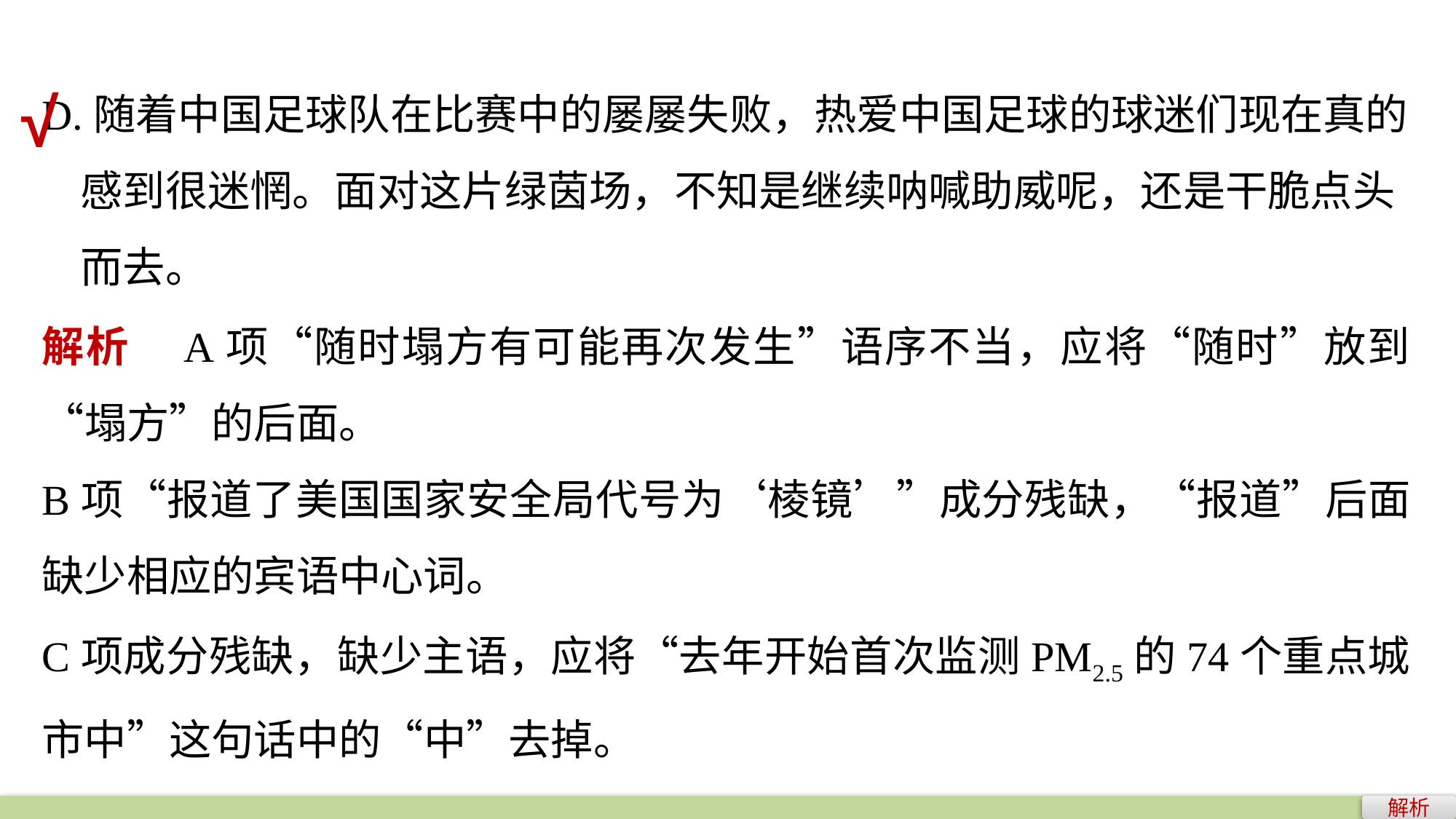

D.随着中国足球队在比赛中的屡屡失败，热爱中国足球的球迷们现在真的
   感到很迷惘。面对这片绿茵场，不知是继续呐喊助威呢，还是干脆点头
   而去。
√
解析　A项“随时塌方有可能再次发生”语序不当，应将“随时”放到“塌方”的后面。
B项“报道了美国国家安全局代号为‘棱镜’”成分残缺，“报道”后面缺少相应的宾语中心词。
C项成分残缺，缺少主语，应将“去年开始首次监测PM2.5的74个重点城市中”这句话中的“中”去掉。

解析